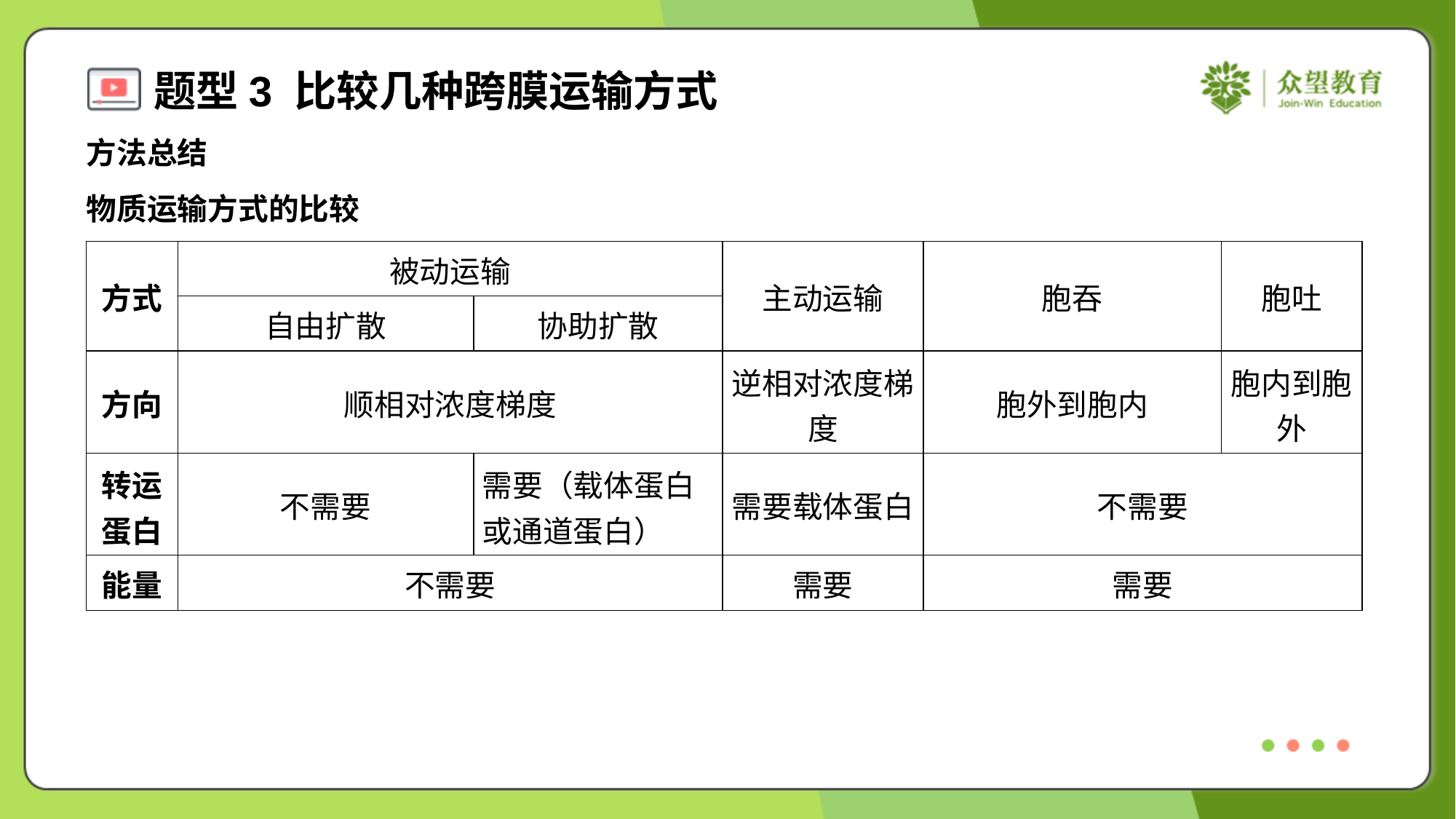

方法总结
物质运输方式的比较
| 方式 | 被动运输 |  | 主动运输 | 胞吞 | 胞吐 |
| --- | --- | --- | --- | --- | --- |
|  | 自由扩散 | 协助扩散 |  |  |  |
| 方向 | 顺相对浓度梯度 |  | 逆相对浓度梯 度 | 胞外到胞内 | 胞内到胞 外 |
| 转运 蛋白 | 不需要 | 需要（载体蛋白 或通道蛋白） | 需要载体蛋白 | 不需要 |  |
| 能量 | 不需要 |  | 需要 | 需要 |  |